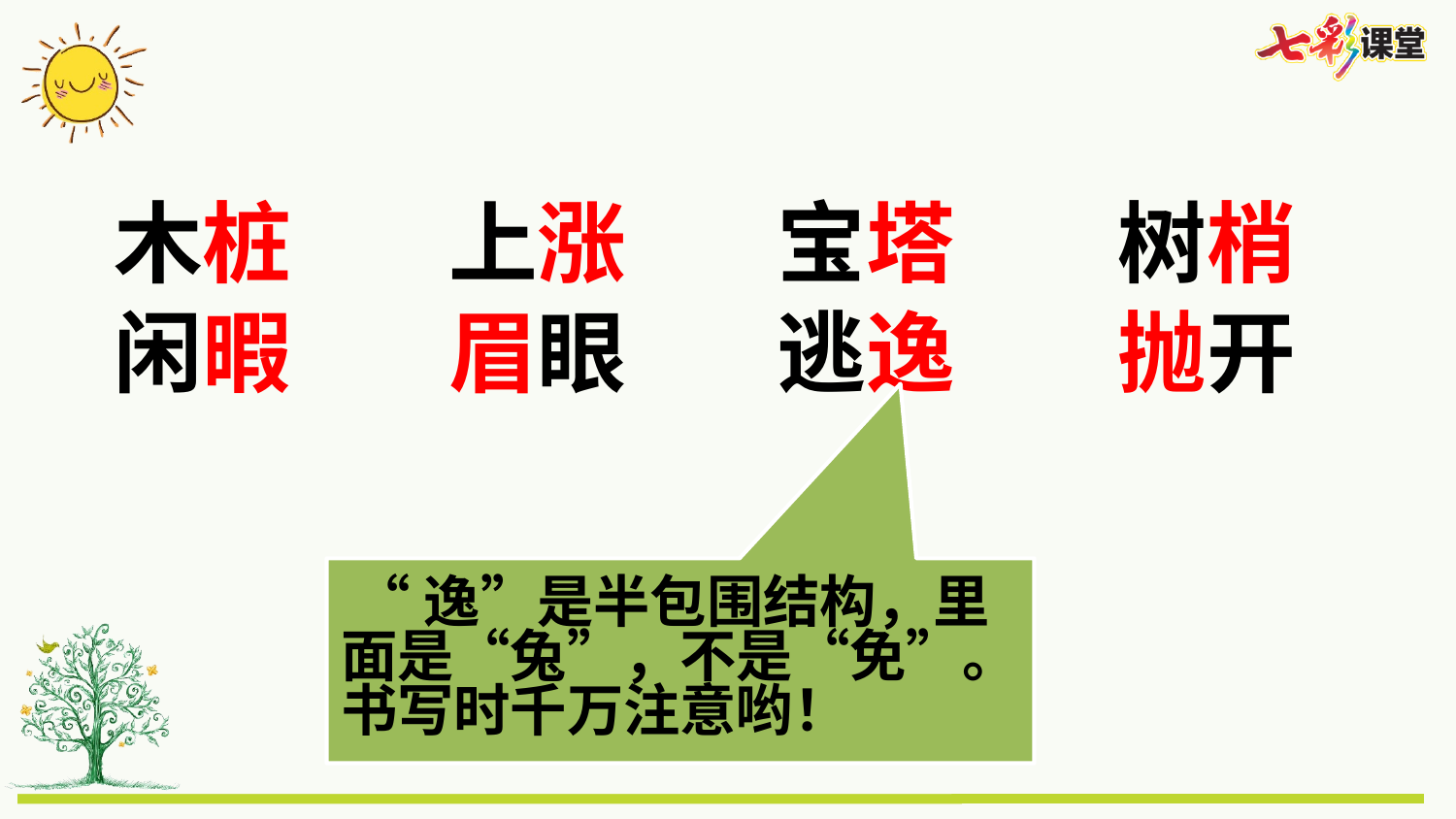

木桩
上涨
宝塔
树梢
闲暇
眉眼
逃逸
抛开
 “逸”是半包围结构，里面是“兔”，不是“免”。书写时千万注意哟！